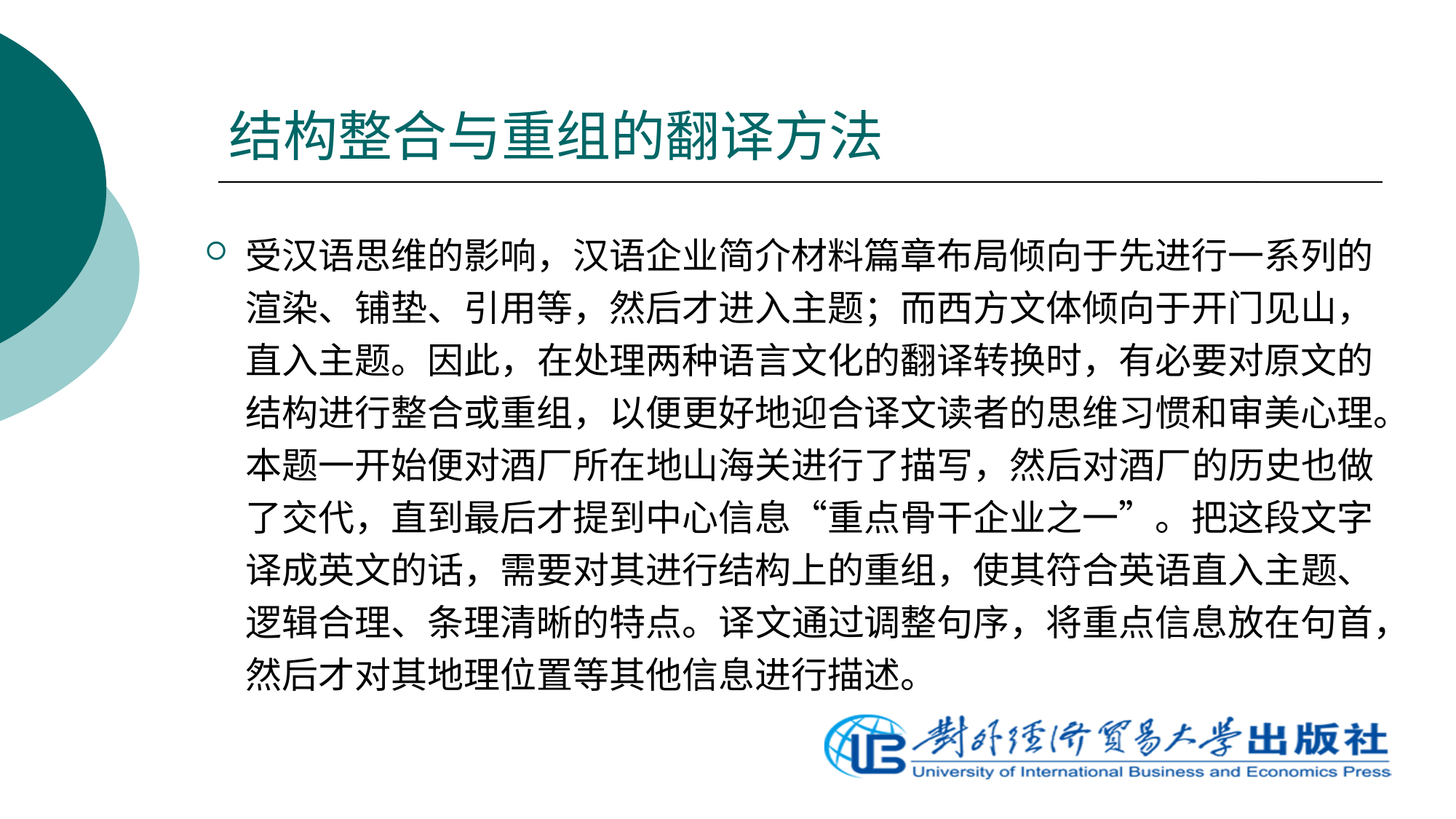

# 结构整合与重组的翻译方法
受汉语思维的影响，汉语企业简介材料篇章布局倾向于先进行一系列的渲染、铺垫、引用等，然后才进入主题；而西方文体倾向于开门见山，直入主题。因此，在处理两种语言文化的翻译转换时，有必要对原文的结构进行整合或重组，以便更好地迎合译文读者的思维习惯和审美心理。本题一开始便对酒厂所在地山海关进行了描写，然后对酒厂的历史也做了交代，直到最后才提到中心信息“重点骨干企业之一”。把这段文字译成英文的话，需要对其进行结构上的重组，使其符合英语直入主题、逻辑合理、条理清晰的特点。译文通过调整句序，将重点信息放在句首，然后才对其地理位置等其他信息进行描述。